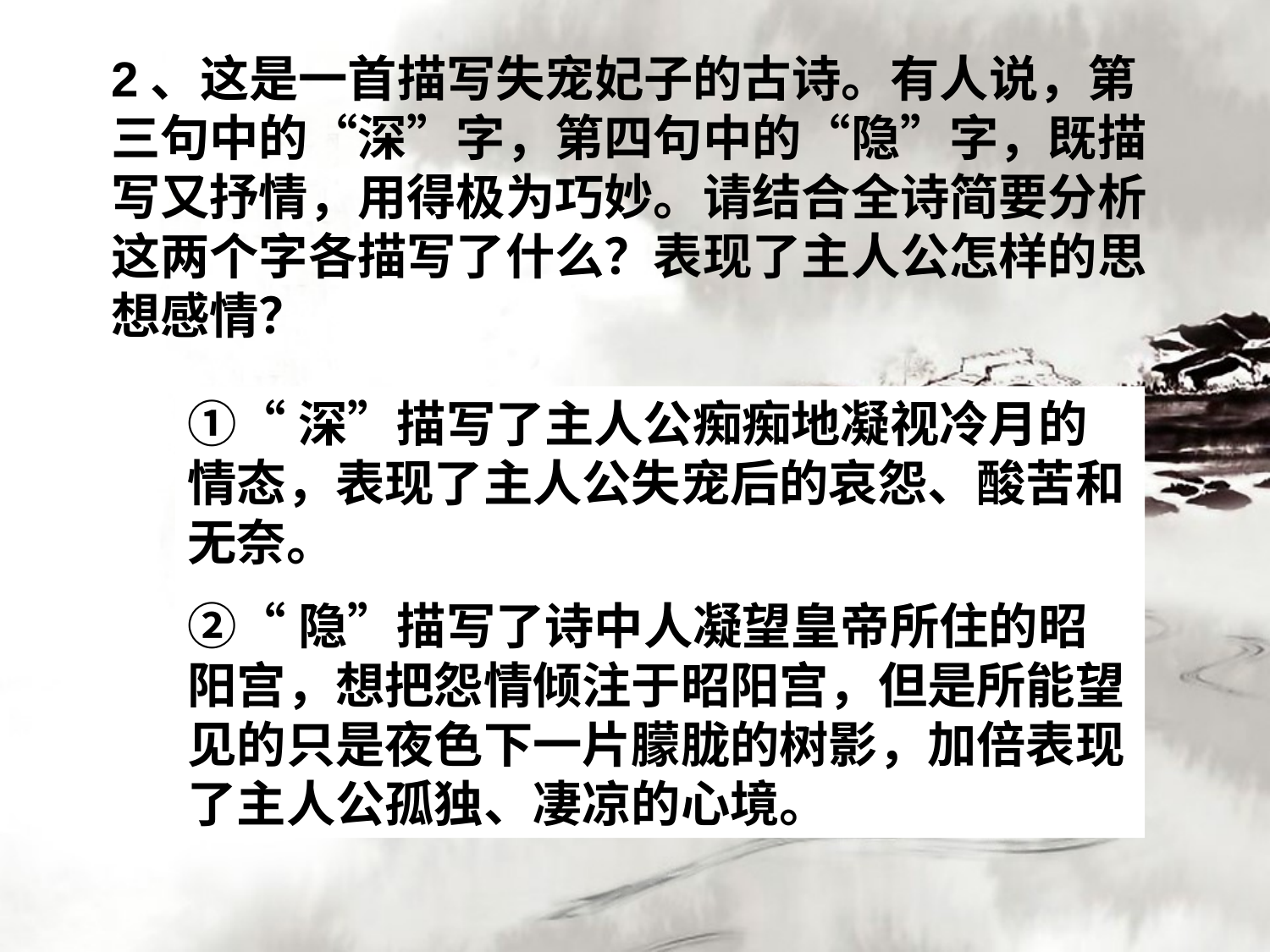

2、这是一首描写失宠妃子的古诗。有人说，第三句中的“深”字，第四句中的“隐”字，既描写又抒情，用得极为巧妙。请结合全诗简要分析这两个字各描写了什么？表现了主人公怎样的思想感情？
①“深”描写了主人公痴痴地凝视冷月的情态，表现了主人公失宠后的哀怨、酸苦和无奈。
②“隐”描写了诗中人凝望皇帝所住的昭阳宫，想把怨情倾注于昭阳宫，但是所能望见的只是夜色下一片朦胧的树影，加倍表现了主人公孤独、凄凉的心境。